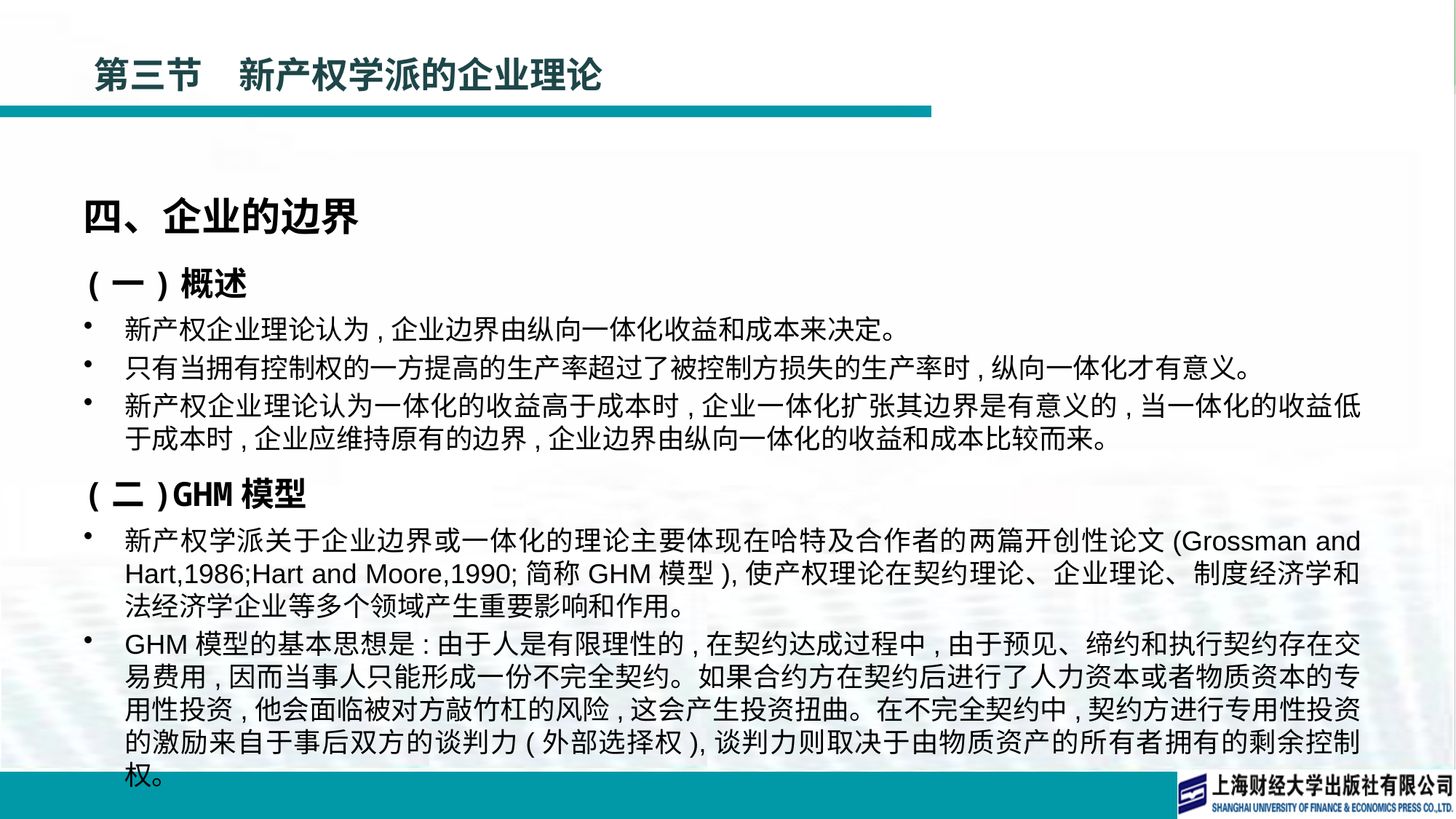

# 第三节　新产权学派的企业理论
四、企业的边界
(一)概述
新产权企业理论认为,企业边界由纵向一体化收益和成本来决定。
只有当拥有控制权的一方提高的生产率超过了被控制方损失的生产率时,纵向一体化才有意义。
新产权企业理论认为一体化的收益高于成本时,企业一体化扩张其边界是有意义的,当一体化的收益低于成本时,企业应维持原有的边界,企业边界由纵向一体化的收益和成本比较而来。
(二)GHM模型
新产权学派关于企业边界或一体化的理论主要体现在哈特及合作者的两篇开创性论文(Grossman and Hart,1986;Hart and Moore,1990;简称GHM模型),使产权理论在契约理论、企业理论、制度经济学和法经济学企业等多个领域产生重要影响和作用。
GHM模型的基本思想是:由于人是有限理性的,在契约达成过程中,由于预见、缔约和执行契约存在交易费用,因而当事人只能形成一份不完全契约。如果合约方在契约后进行了人力资本或者物质资本的专用性投资,他会面临被对方敲竹杠的风险,这会产生投资扭曲。在不完全契约中,契约方进行专用性投资的激励来自于事后双方的谈判力(外部选择权),谈判力则取决于由物质资产的所有者拥有的剩余控制权。